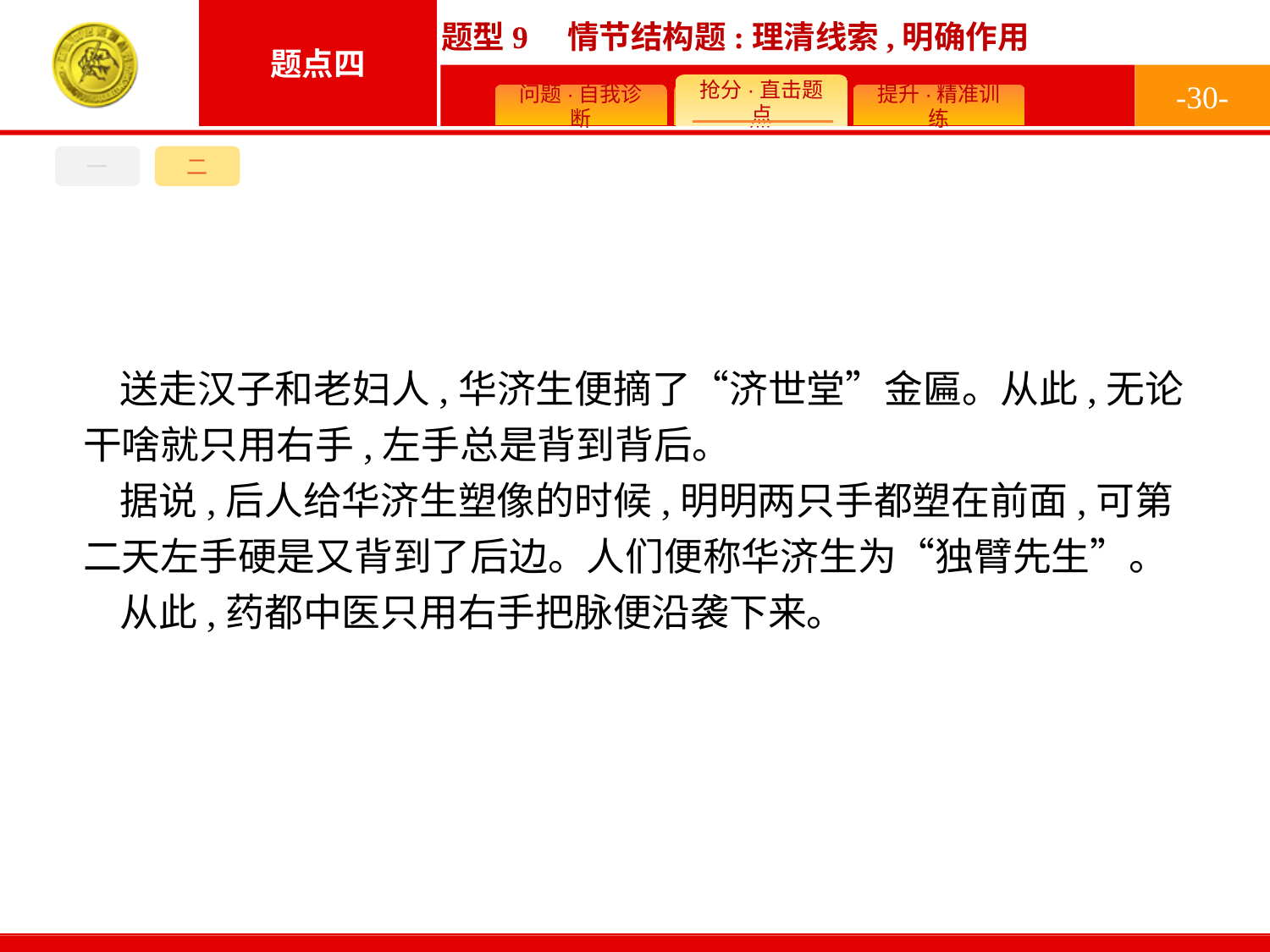

-30-
一
二
送走汉子和老妇人,华济生便摘了“济世堂”金匾。从此,无论干啥就只用右手,左手总是背到背后。
据说,后人给华济生塑像的时候,明明两只手都塑在前面,可第二天左手硬是又背到了后边。人们便称华济生为“独臂先生”。
从此,药都中医只用右手把脉便沿袭下来。